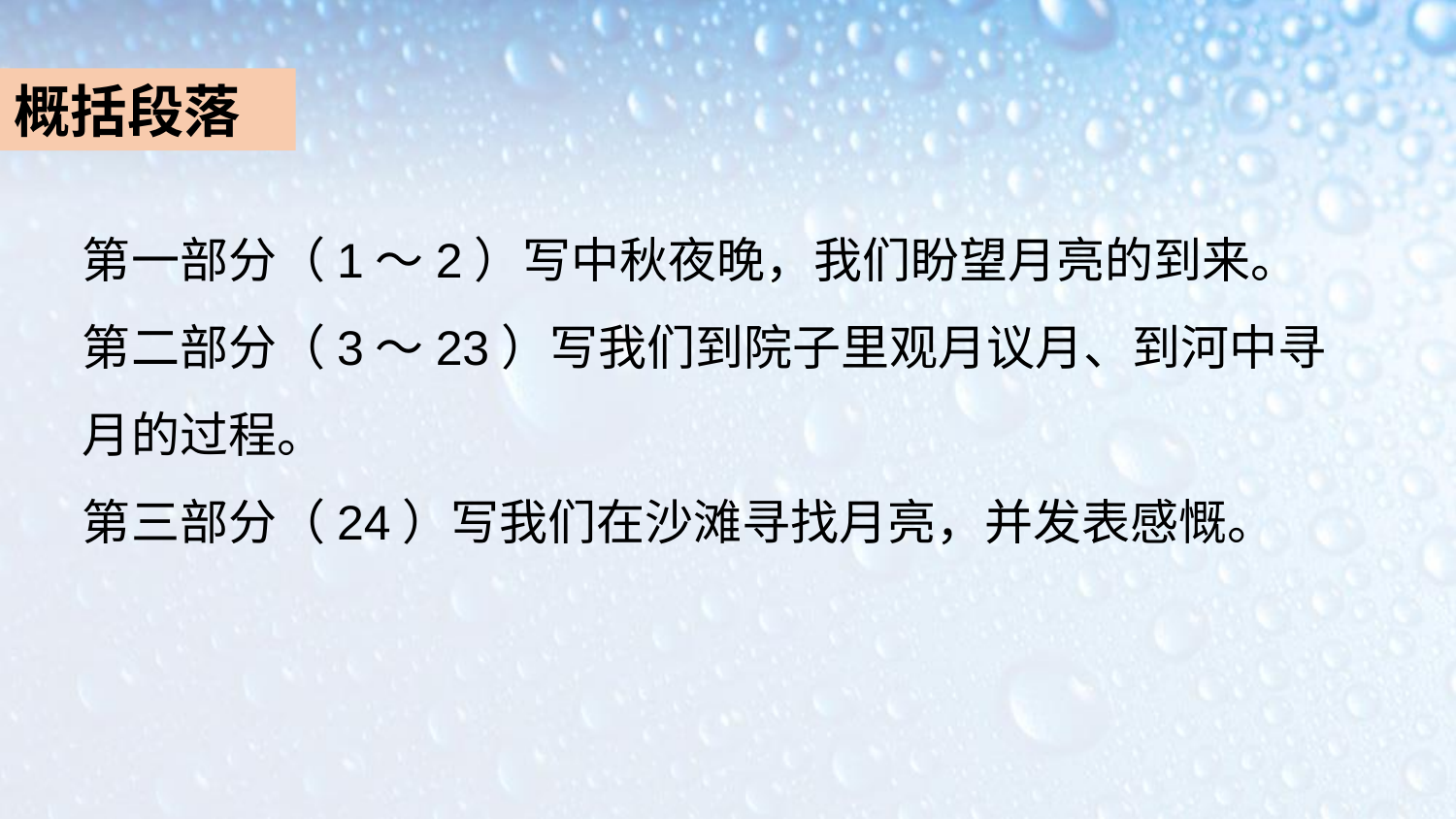

概括段落
第一部分（1～2）写中秋夜晚，我们盼望月亮的到来。
第二部分（3～23）写我们到院子里观月议月、到河中寻月的过程。
第三部分（24）写我们在沙滩寻找月亮，并发表感慨。